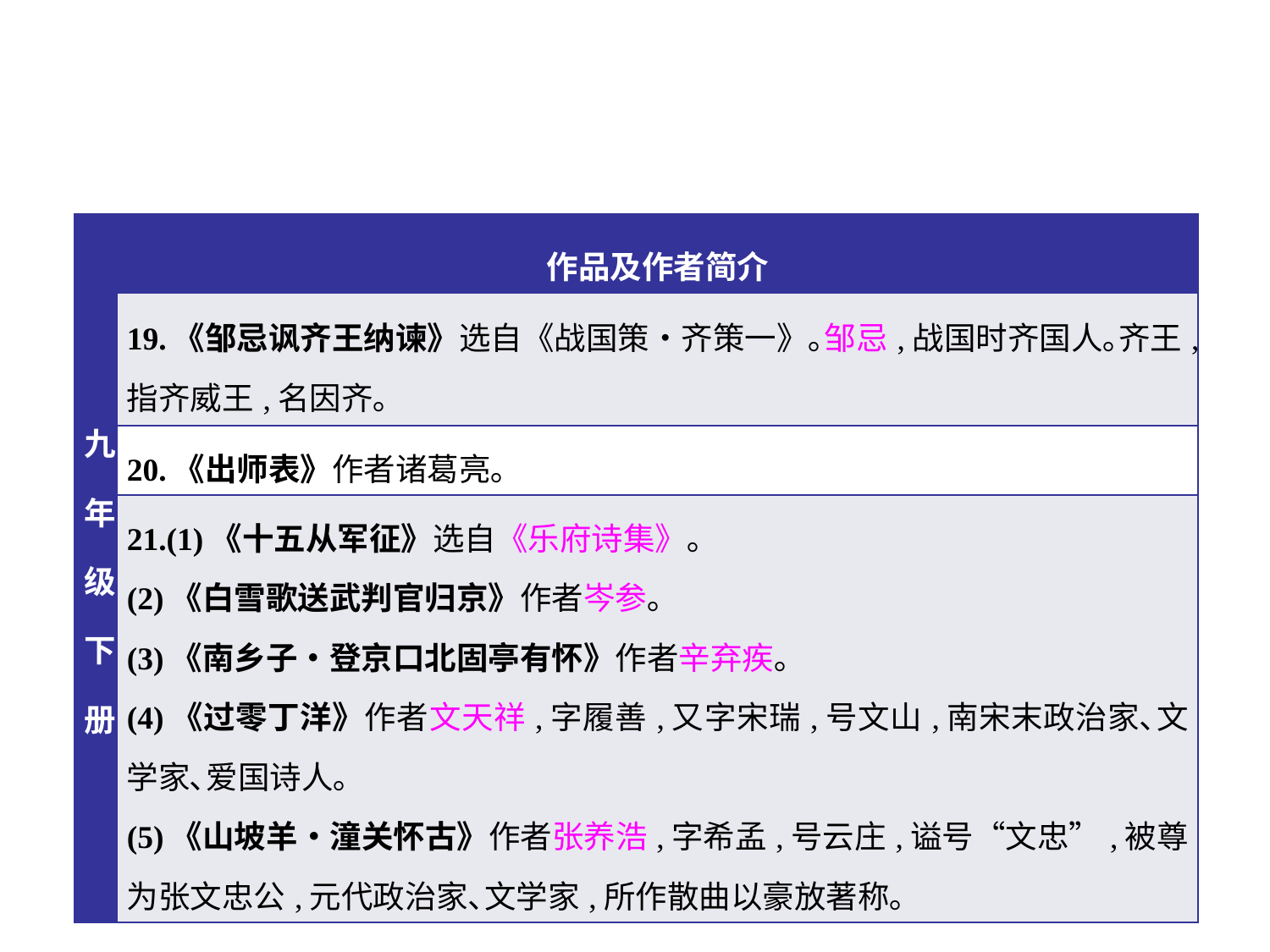

| 九年级下册 | 作品及作者简介 |
| --- | --- |
|  | 19.《邹忌讽齐王纳谏》选自《战国策•齐策一》｡邹忌,战国时齐国人｡齐王,指齐威王,名因齐｡ |
|  | 20.《出师表》作者诸葛亮｡ |
|  | 21.(1)《十五从军征》选自《乐府诗集》｡ (2)《白雪歌送武判官归京》作者岑参｡ (3)《南乡子•登京口北固亭有怀》作者辛弃疾｡ (4)《过零丁洋》作者文天祥,字履善,又字宋瑞,号文山,南宋末政治家､文学家､爱国诗人｡ (5)《山坡羊•潼关怀古》作者张养浩,字希孟,号云庄,谥号“文忠”,被尊为张文忠公,元代政治家､文学家,所作散曲以豪放著称｡ |